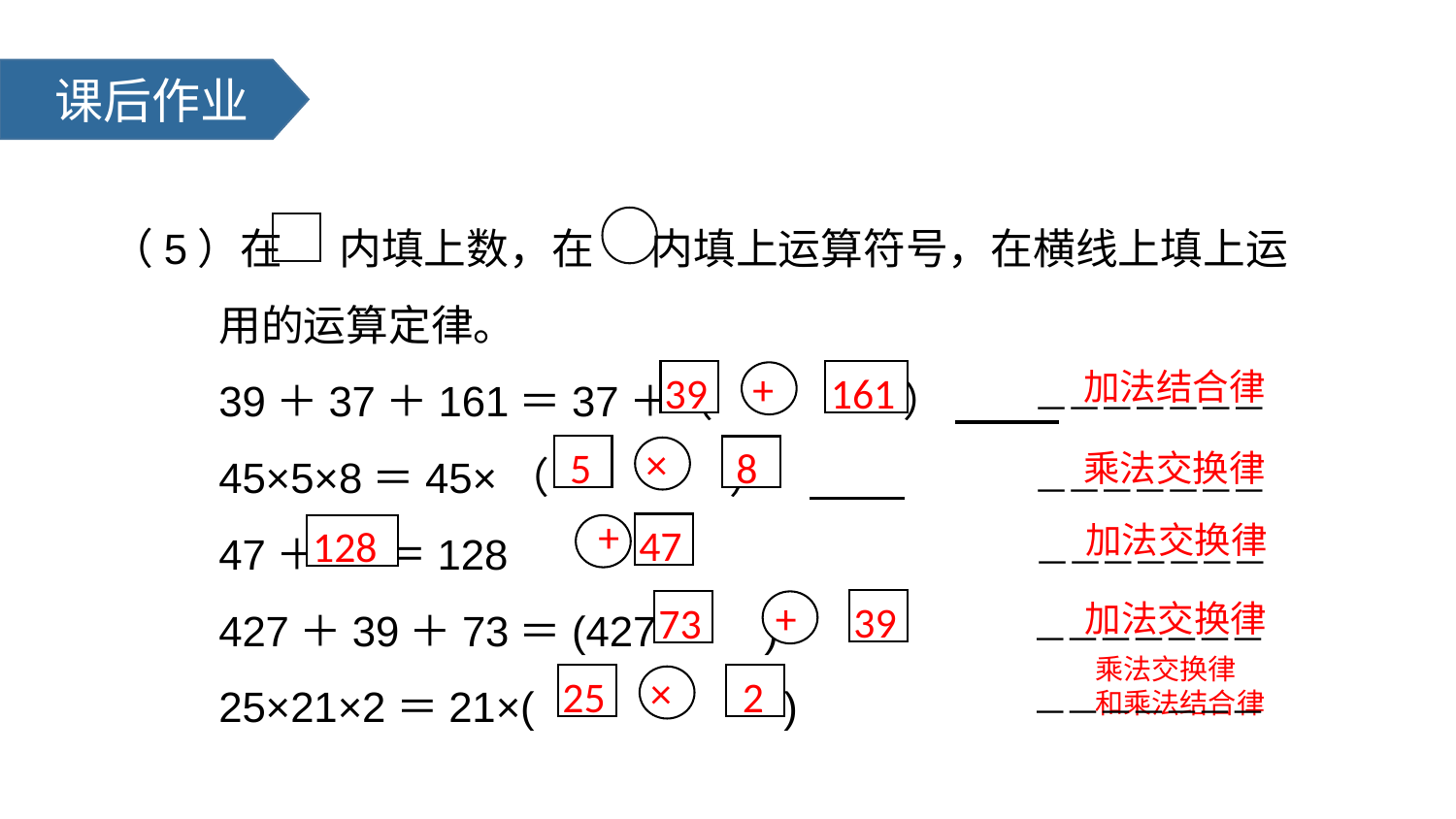

课后作业
（5）在      内填上数，在      内填上运算符号，在横线上填上运用的运算定律。
39＋37＋161＝37＋（                    ）
45×5×8＝45×（                   ）
47＋       ＝128
427＋39＋73＝(427+       )
25×21×2＝21×(                     )

+
加法结合律
39
161

———————
×
5
8

乘法交换律
———————
+
加法交换律
47

128

———————
+
39

加法交换律
73

———————
乘法交换律
和乘法结合律
×
25
2

———————